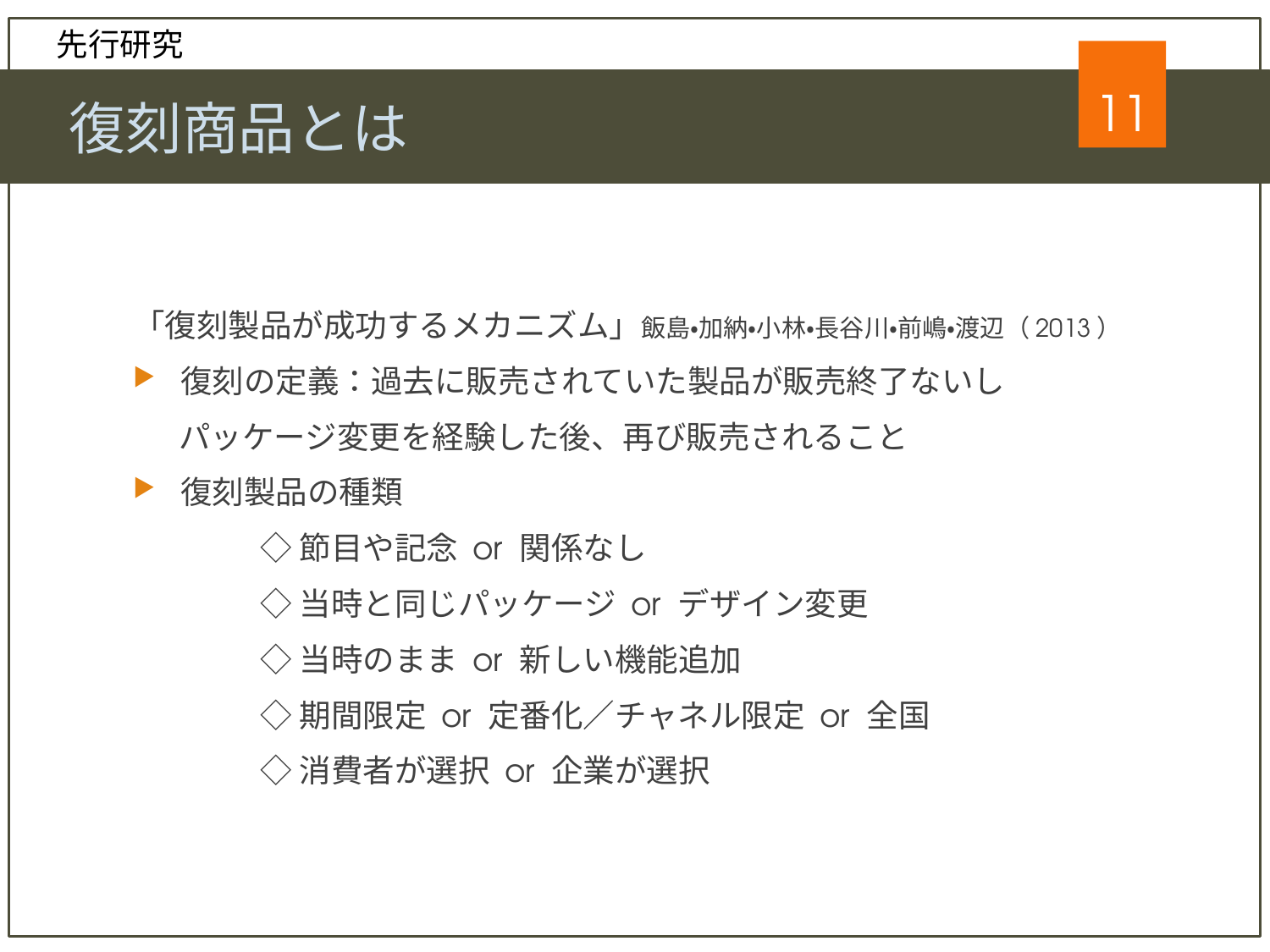

先行研究
11
11
　復刻商品とは
「復刻製品が成功するメカニズム」飯島・加納・小林・長谷川・前嶋・渡辺（2013）
復刻の定義：過去に販売されていた製品が販売終了ないし
　  パッケージ変更を経験した後、再び販売されること
復刻製品の種類
	◇節目や記念 or 関係なし
	◇当時と同じパッケージ or デザイン変更
	◇当時のまま or 新しい機能追加
	◇期間限定 or 定番化／チャネル限定 or 全国
	◇消費者が選択 or 企業が選択